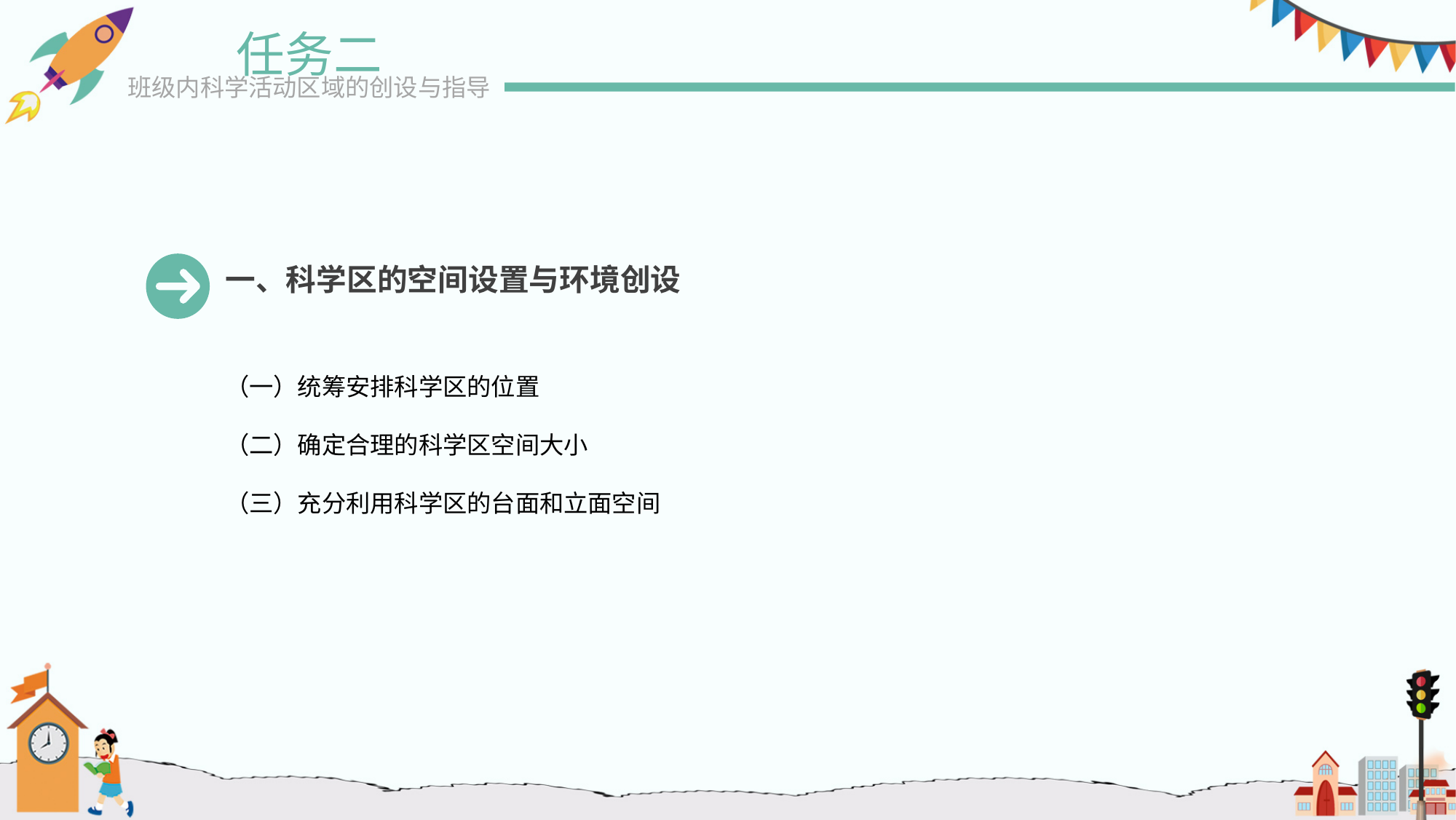

任务二
班级内科学活动区域的创设与指导

一、科学区的空间设置与环境创设
（一）统筹安排科学区的位置
（二）确定合理的科学区空间大小
（三）充分利用科学区的台面和立面空间